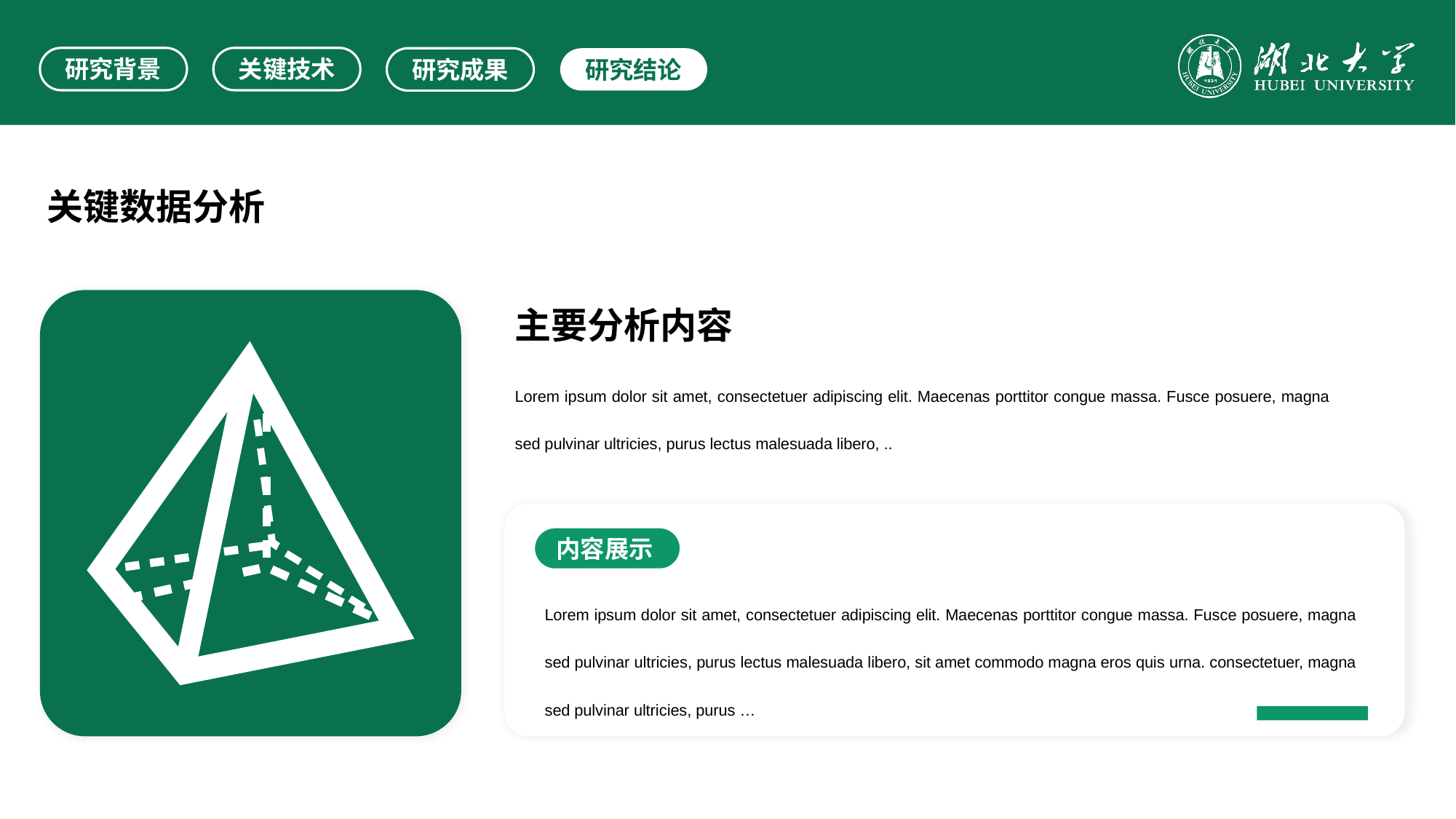

研究背景

关键技术

研究成果

研究结论
关键数据分析

主要分析内容

Lorem ipsum dolor sit amet, consectetuer adipiscing elit. Maecenas porttitor congue massa. Fusce posuere, magna sed pulvinar ultricies, purus lectus malesuada libero, ..

内容展示
Lorem ipsum dolor sit amet, consectetuer adipiscing elit. Maecenas porttitor congue massa. Fusce posuere, magna sed pulvinar ultricies, purus lectus malesuada libero, sit amet commodo magna eros quis urna. consectetuer, magna sed pulvinar ultricies, purus …